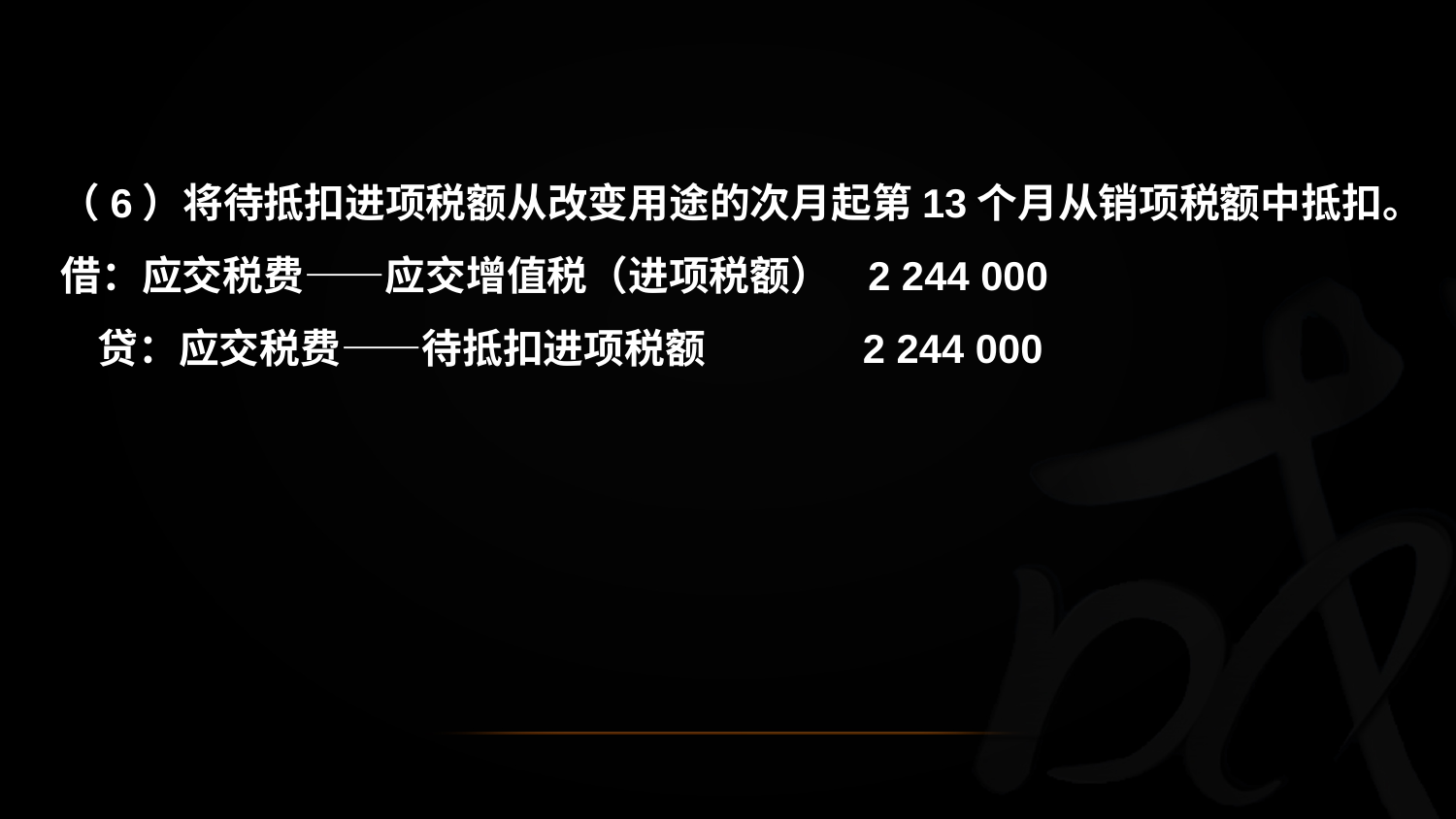

（6）将待抵扣进项税额从改变用途的次月起第13个月从销项税额中抵扣。
    借：应交税费——应交增值税（进项税额）   2 244 000
        贷：应交税费——待抵扣进项税额                2 244 000